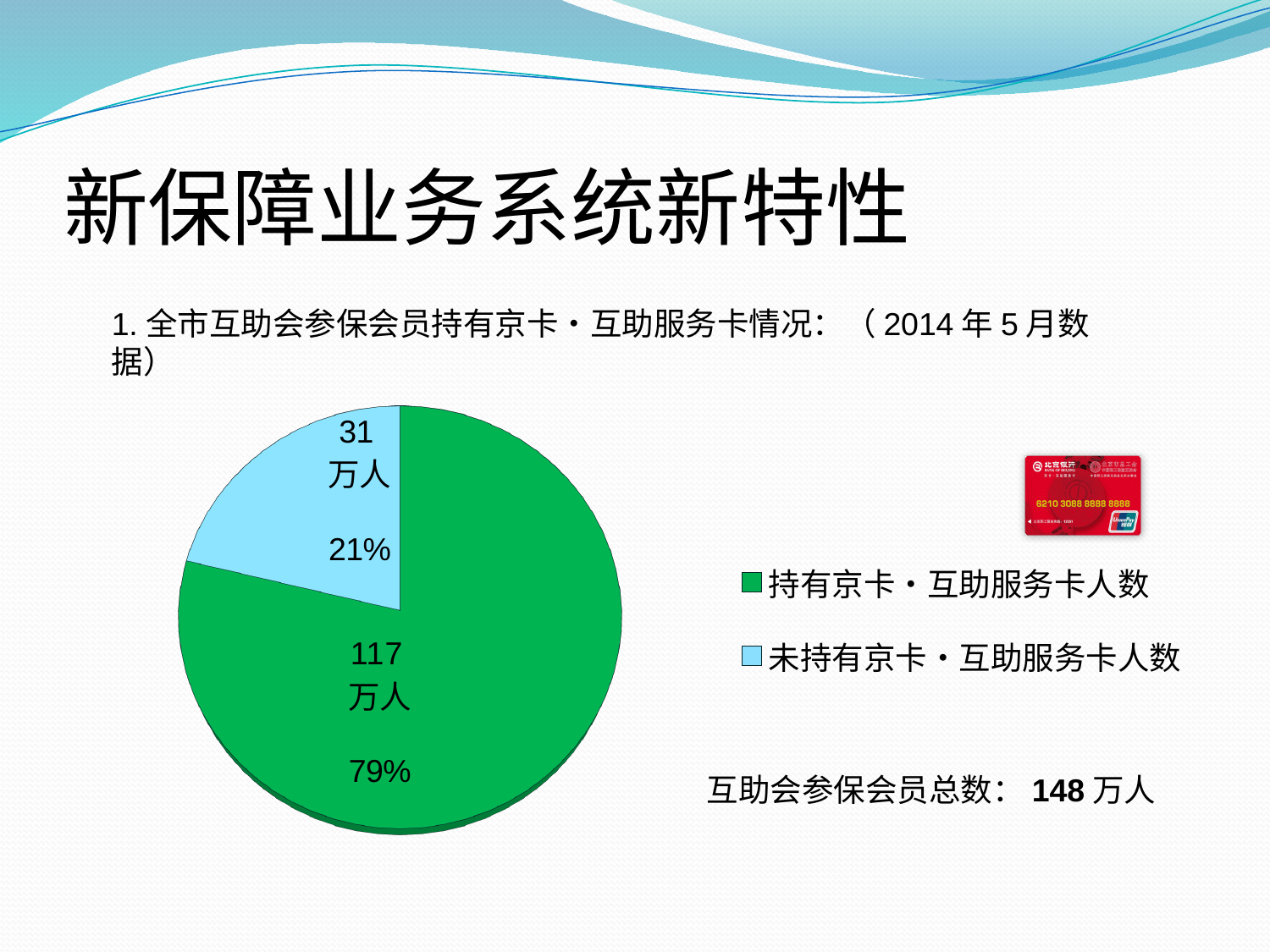

# 新保障业务系统新特性
1.全市互助会参保会员持有京卡•互助服务卡情况：（2014年5月数据）

[unsupported chart]

互助会参保会员总数：148万人